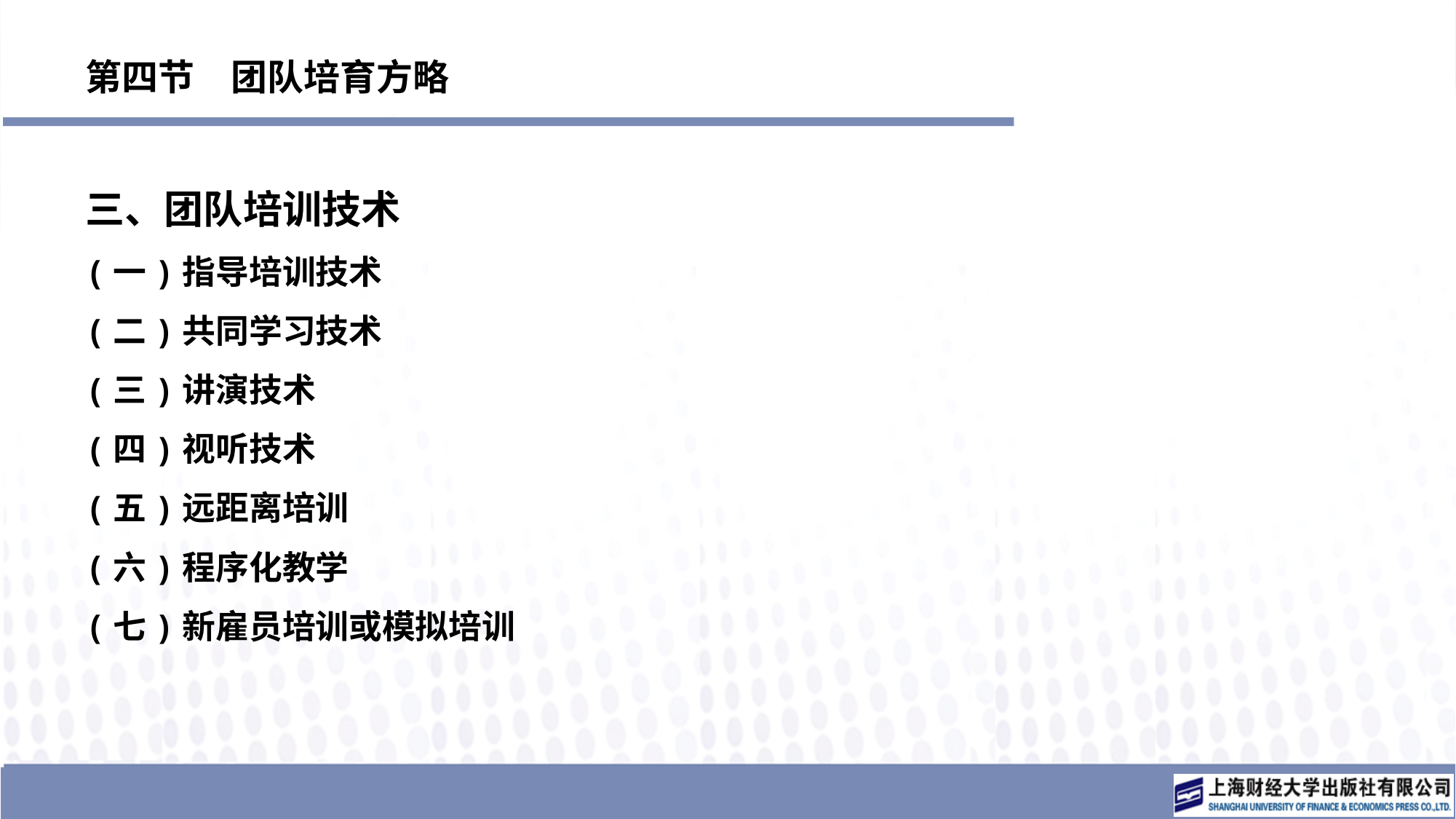

# 第四节　团队培育方略
三、团队培训技术
(一)指导培训技术
(二)共同学习技术
(三)讲演技术
(四)视听技术
(五)远距离培训
(六)程序化教学
(七)新雇员培训或模拟培训